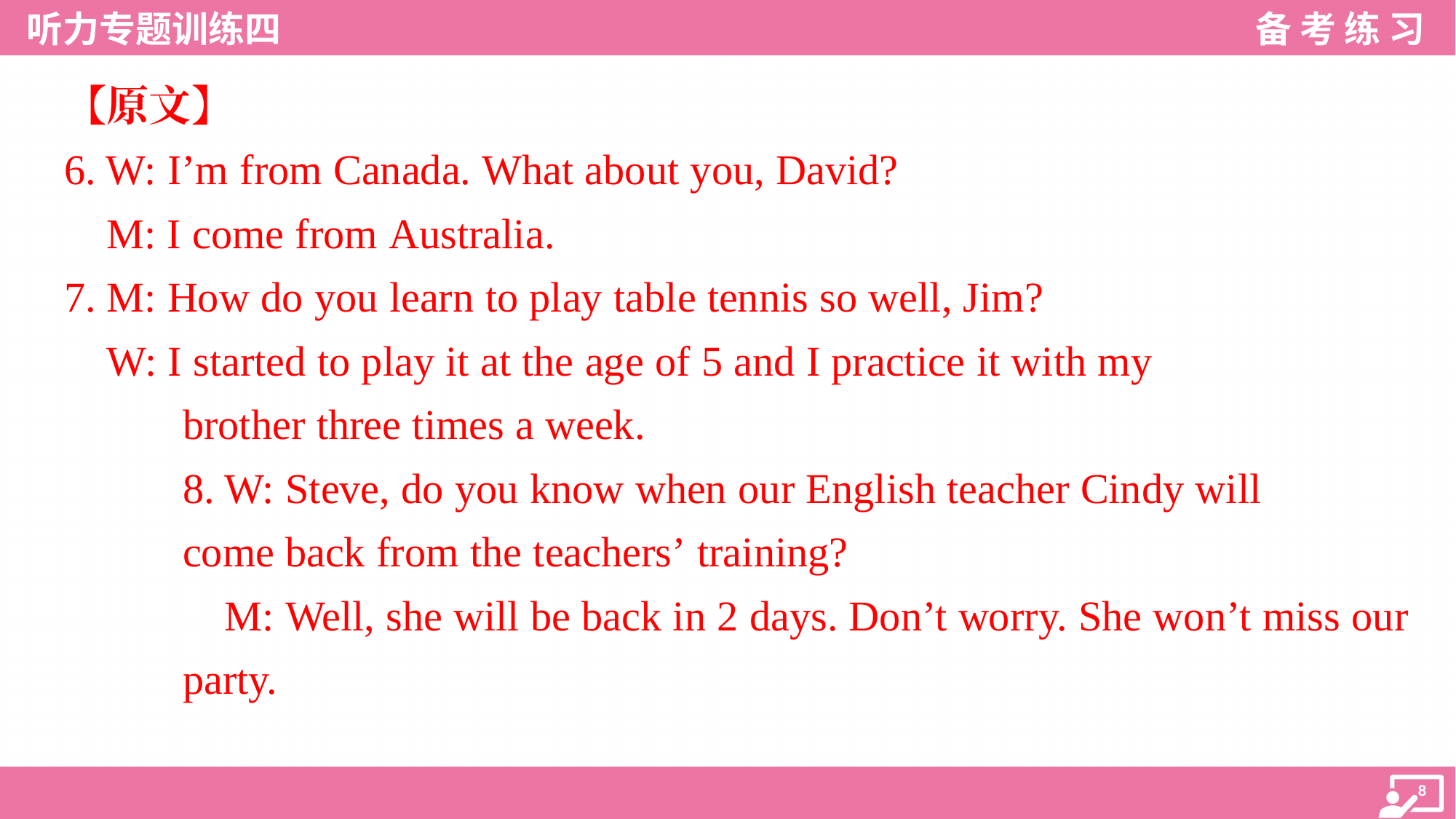

【原文】
6. W: I’m from Canada. What about you, David?
    M: I come from Australia.
7. M: How do you learn to play table tennis so well, Jim?
    W: I started to play it at the age of 5 and I practice it with my
brother three times a week.
8. W: Steve, do you know when our English teacher Cindy will
come back from the teachers’ training?
    M: Well, she will be back in 2 days. Don’t worry. She won’t miss our
party.